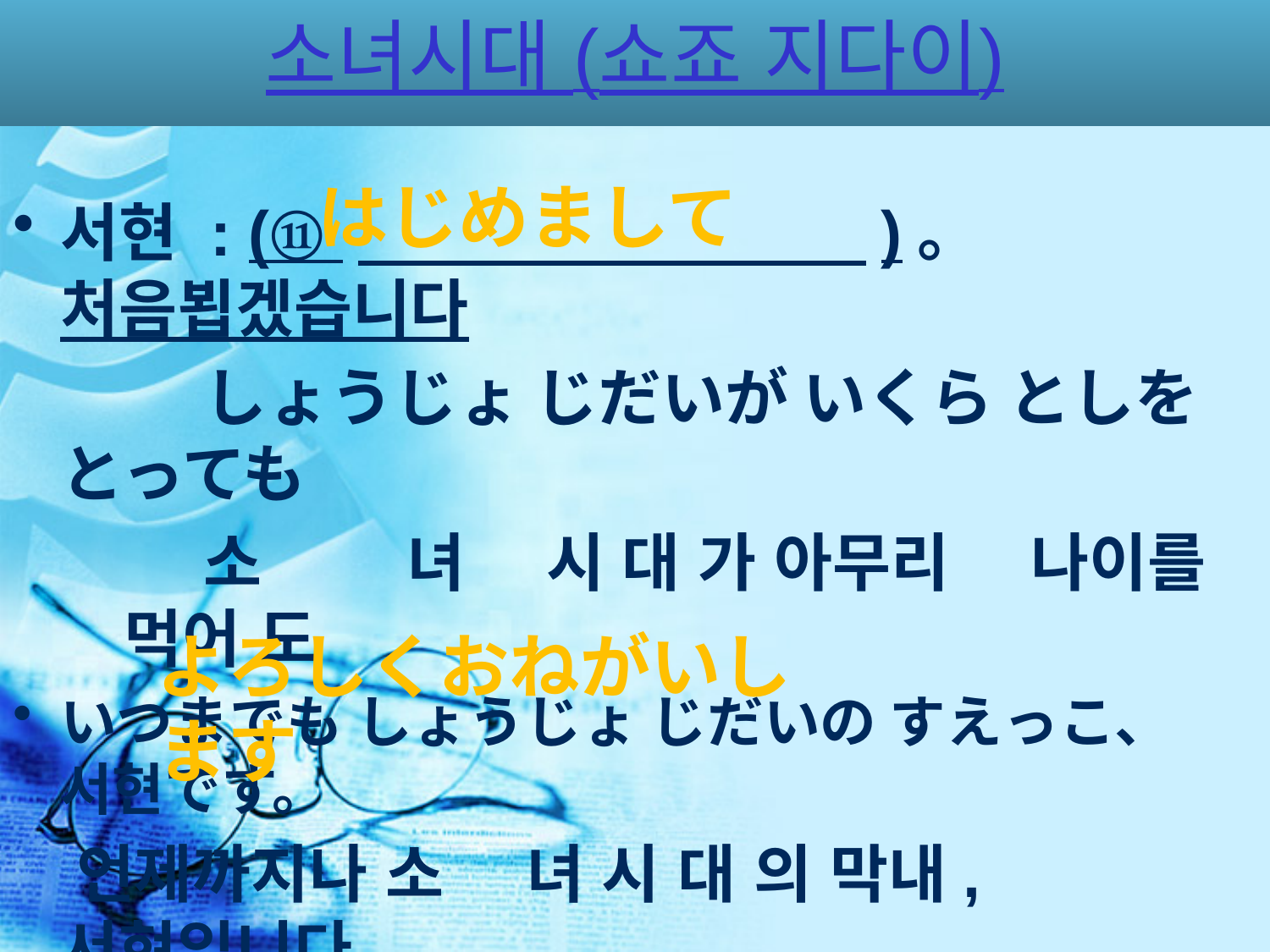

# 소녀시대 (쇼죠 지다이)
はじめまして
서현 : (⑪ 　　　　　　　　)。 처음뵙겠습니다
　　　しょうじょ じだいが いくら としを とっても
　　　소 　　녀 　시 대 가 아무리 　나이를 　먹어 도
いつまでも しょうじょ じだいの すえっこ、서현です。
　언제까지나 소 　녀 시 대 의 막내, 　서현입니다.
　(⑫ 　　　　　　　　　　　　　)。잘 부탁드립니다.

よろしくおねがいします